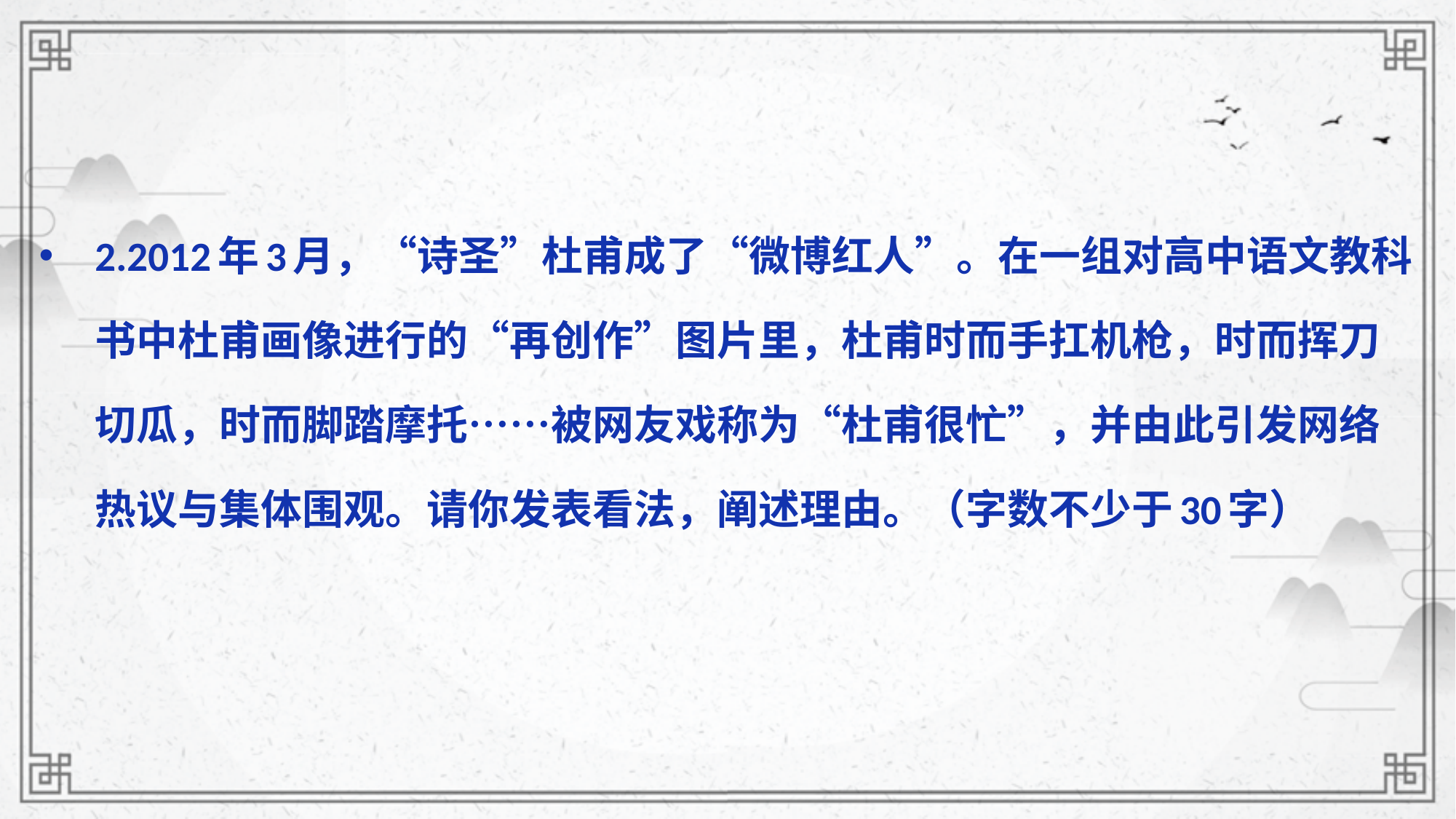

2.2012年3月，“诗圣”杜甫成了“微博红人”。在一组对高中语文教科书中杜甫画像进行的“再创作”图片里，杜甫时而手扛机枪，时而挥刀切瓜，时而脚踏摩托……被网友戏称为“杜甫很忙”，并由此引发网络热议与集体围观。请你发表看法，阐述理由。（字数不少于30字）